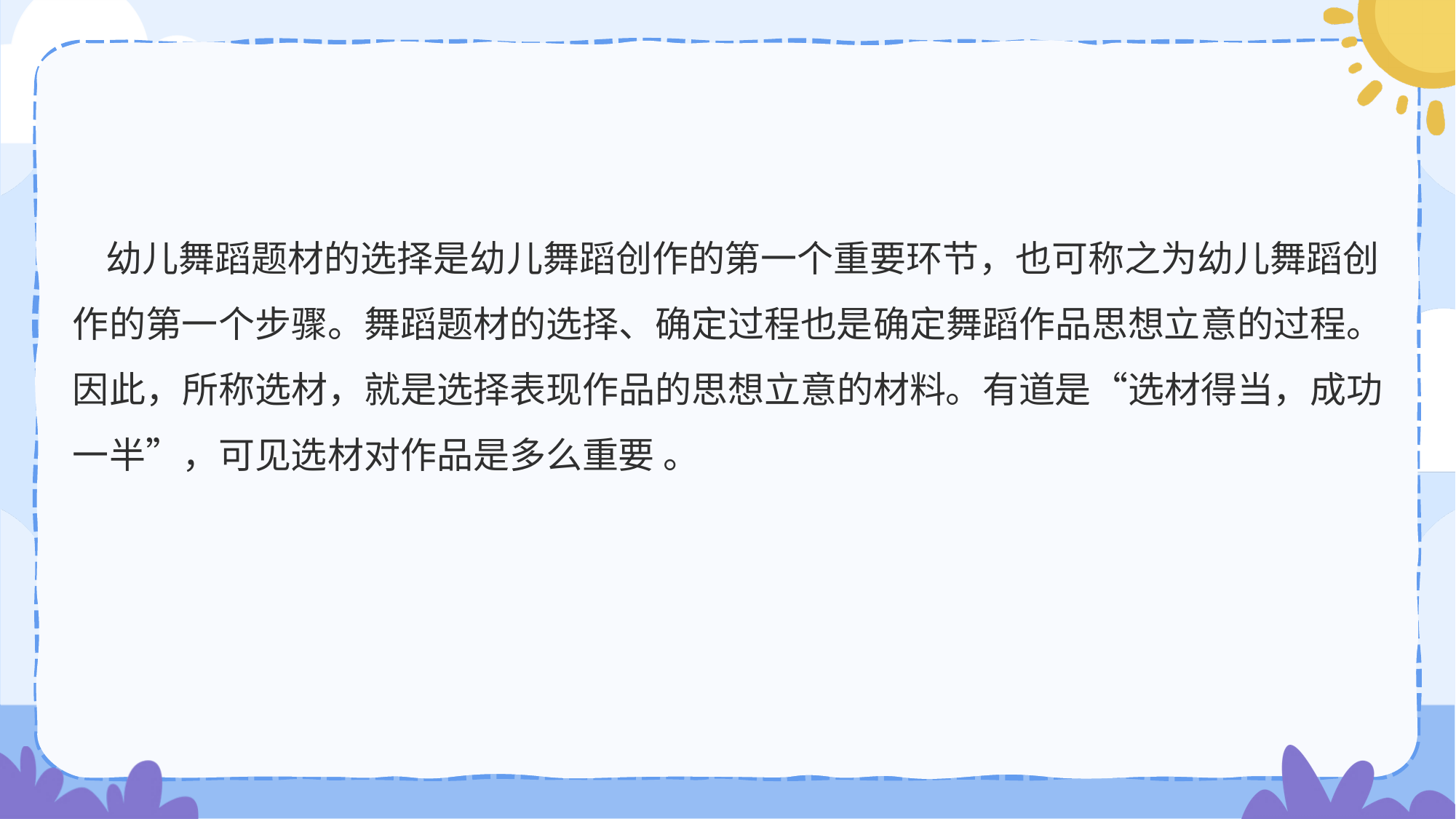

幼儿舞蹈题材的选择是幼儿舞蹈创作的第一个重要环节，也可称之为幼儿舞蹈创作的第一个步骤。舞蹈题材的选择、确定过程也是确定舞蹈作品思想立意的过程。因此，所称选材，就是选择表现作品的思想立意的材料。有道是“选材得当，成功一半”，可见选材对作品是多么重要 。